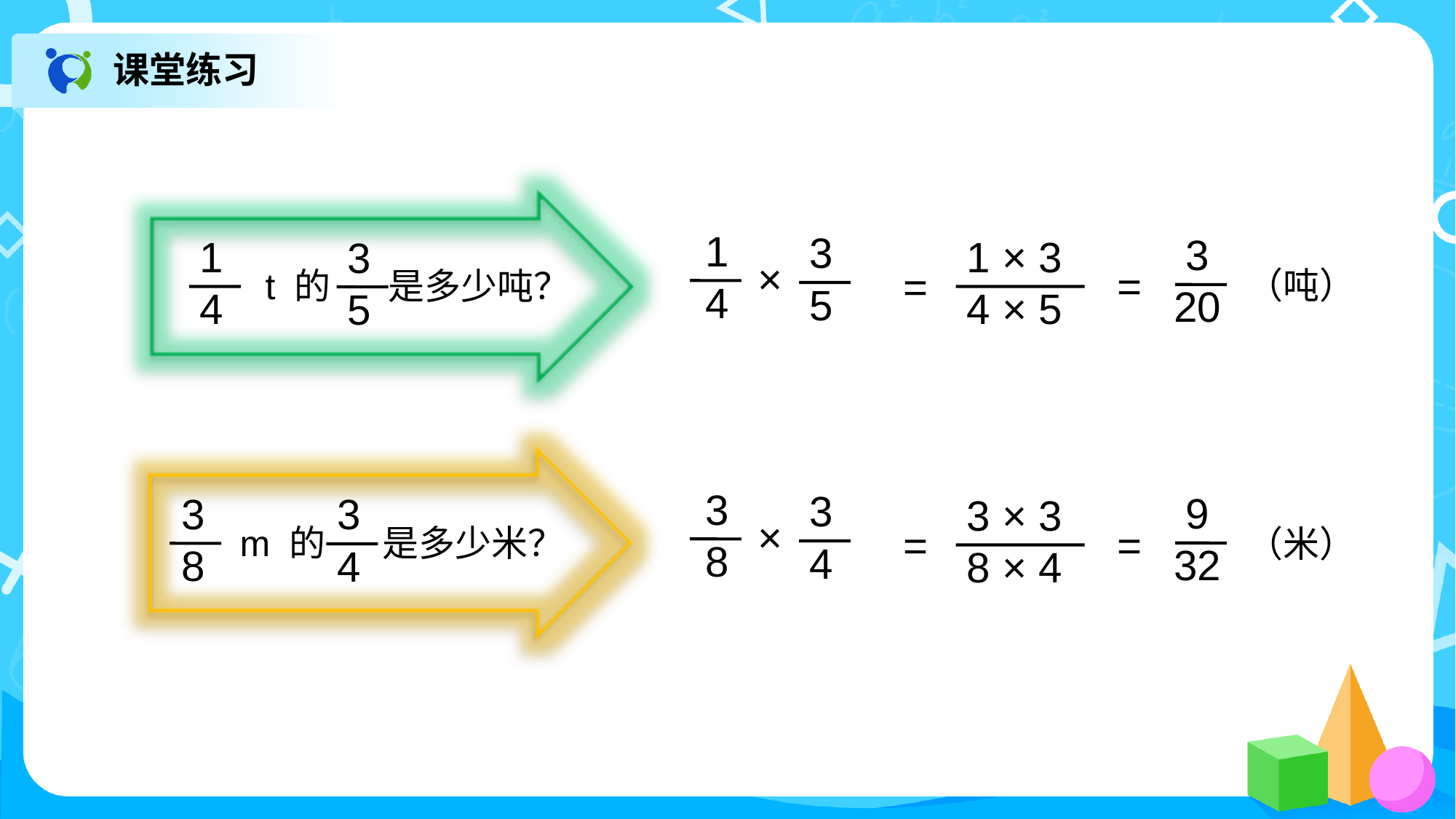

课堂练习

1
4

3
5

t 的       是多少吨？
1
4

3
5

×
 3
20

（吨）
=
1 × 3
4 × 5

=

  3
  8

3
4

 m 的       是多少米？
3
8

3
4

×
 9
32

（米）
=
3 × 3
8 × 4

=